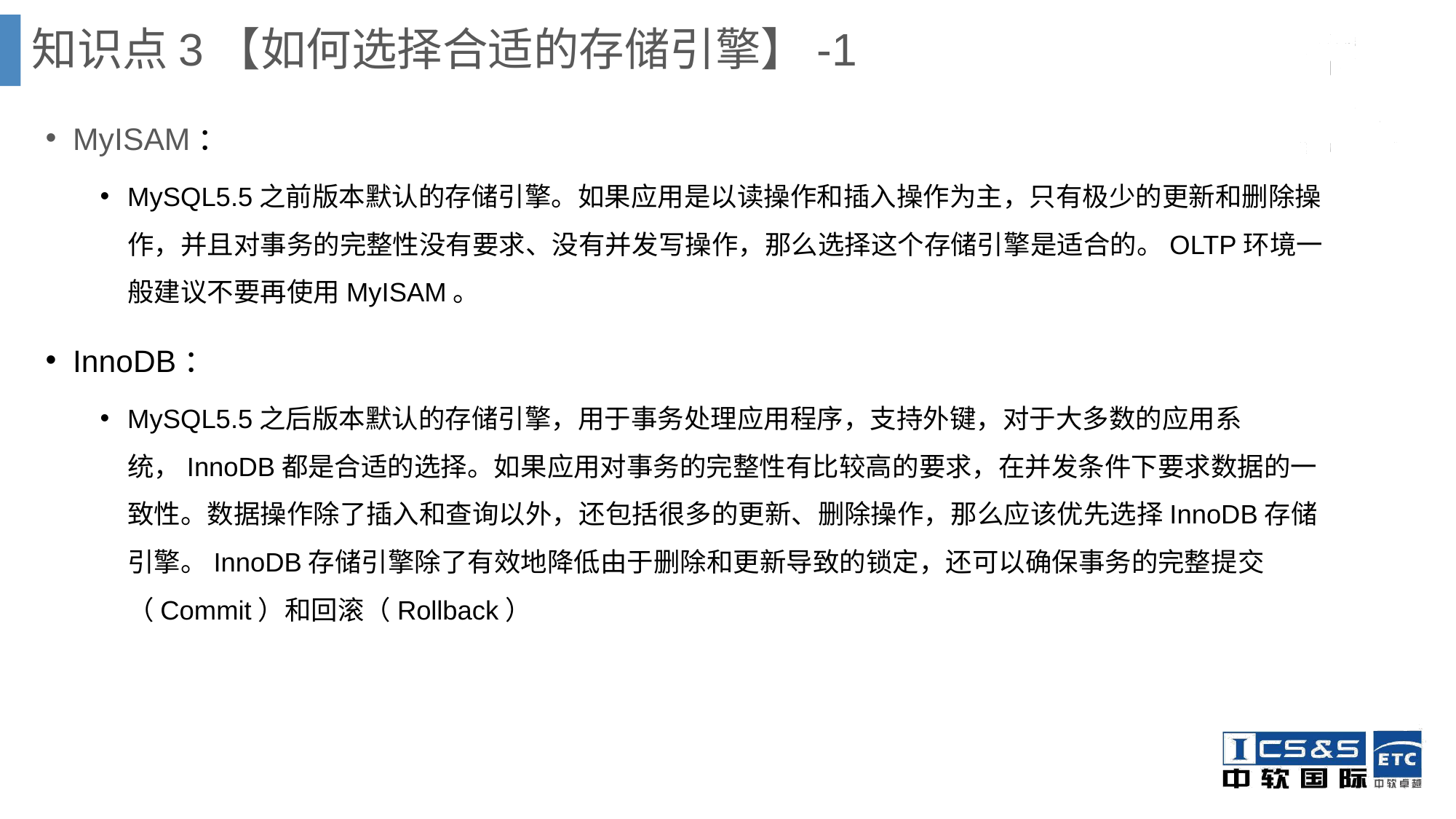

知识点3【如何选择合适的存储引擎】-1
MyISAM：
MySQL5.5之前版本默认的存储引擎。如果应用是以读操作和插入操作为主，只有极少的更新和删除操作，并且对事务的完整性没有要求、没有并发写操作，那么选择这个存储引擎是适合的。OLTP环境一般建议不要再使用MyISAM。
InnoDB：
MySQL5.5之后版本默认的存储引擎，用于事务处理应用程序，支持外键，对于大多数的应用系统，InnoDB都是合适的选择。如果应用对事务的完整性有比较高的要求，在并发条件下要求数据的一致性。数据操作除了插入和查询以外，还包括很多的更新、删除操作，那么应该优先选择InnoDB存储引擎。InnoDB存储引擎除了有效地降低由于删除和更新导致的锁定，还可以确保事务的完整提交（Commit）和回滚（Rollback）